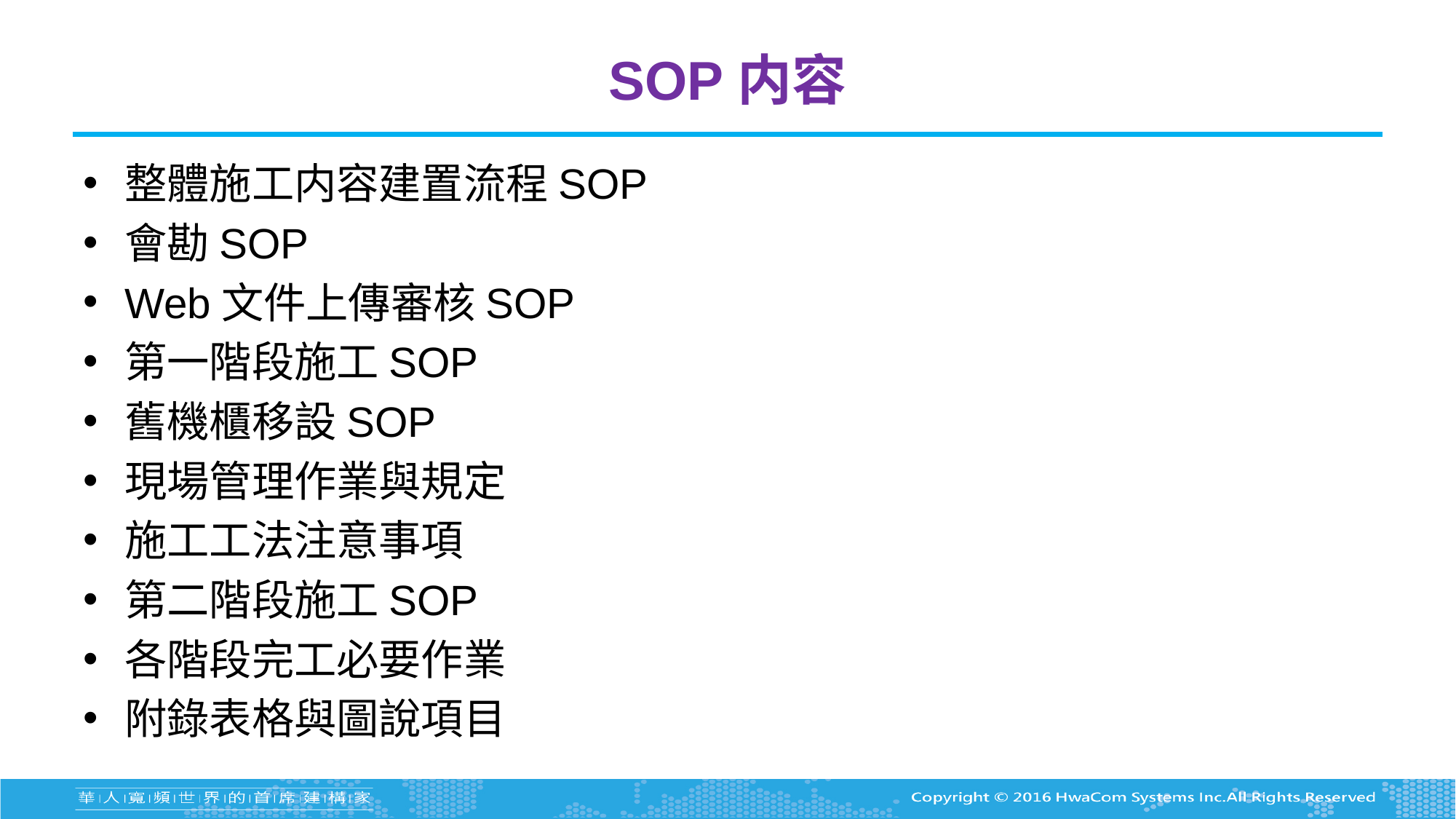

# SOP内容
整體施工内容建置流程SOP
會勘SOP
Web文件上傳審核SOP
第一階段施工SOP
舊機櫃移設SOP
現場管理作業與規定
施工工法注意事項
第二階段施工SOP
各階段完工必要作業
附錄表格與圖說項目